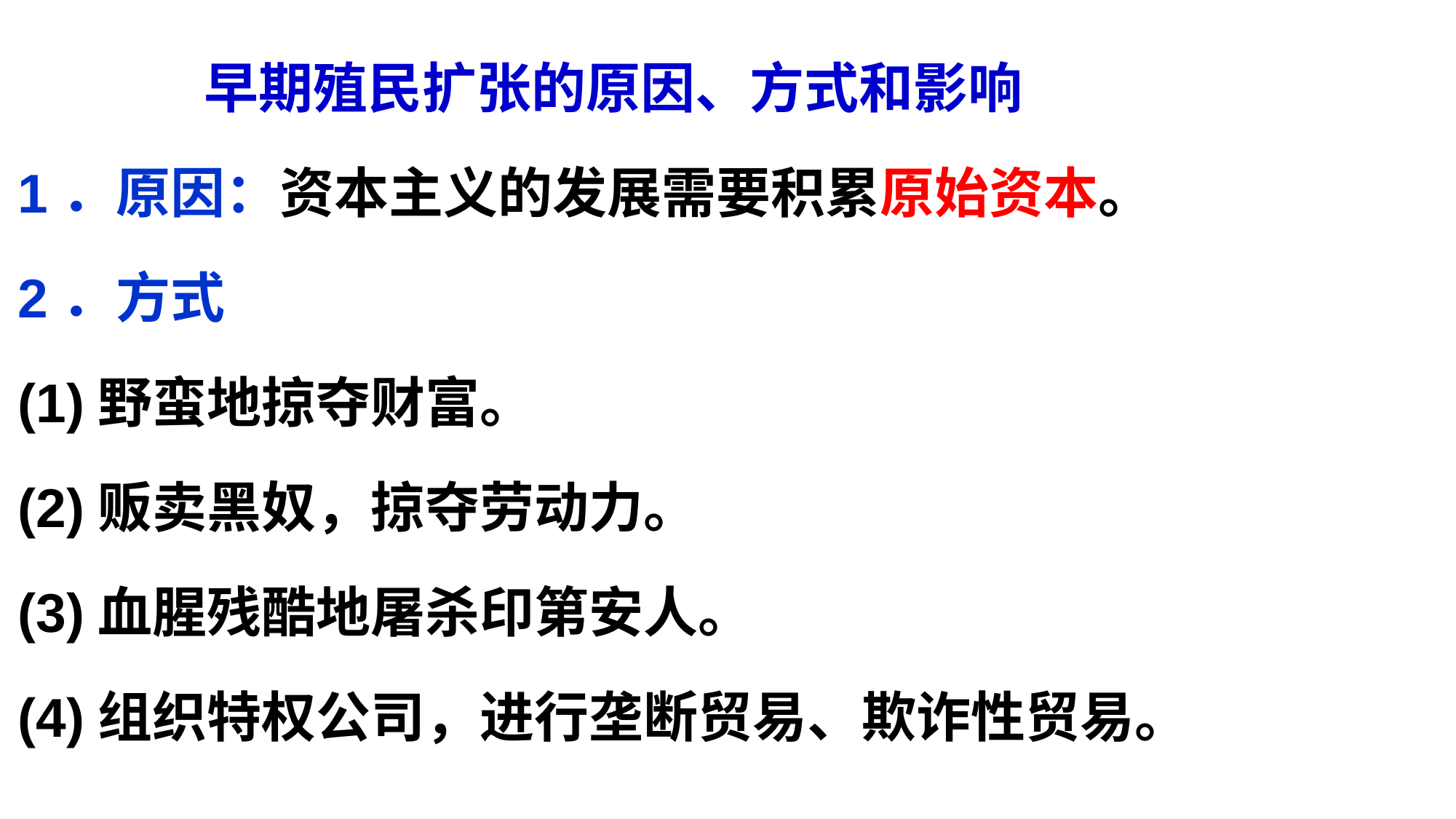

早期殖民扩张的原因、方式和影响
1．原因：资本主义的发展需要积累原始资本。
2．方式
(1)野蛮地掠夺财富。
(2)贩卖黑奴，掠夺劳动力。
(3)血腥残酷地屠杀印第安人。
(4)组织特权公司，进行垄断贸易、欺诈性贸易。